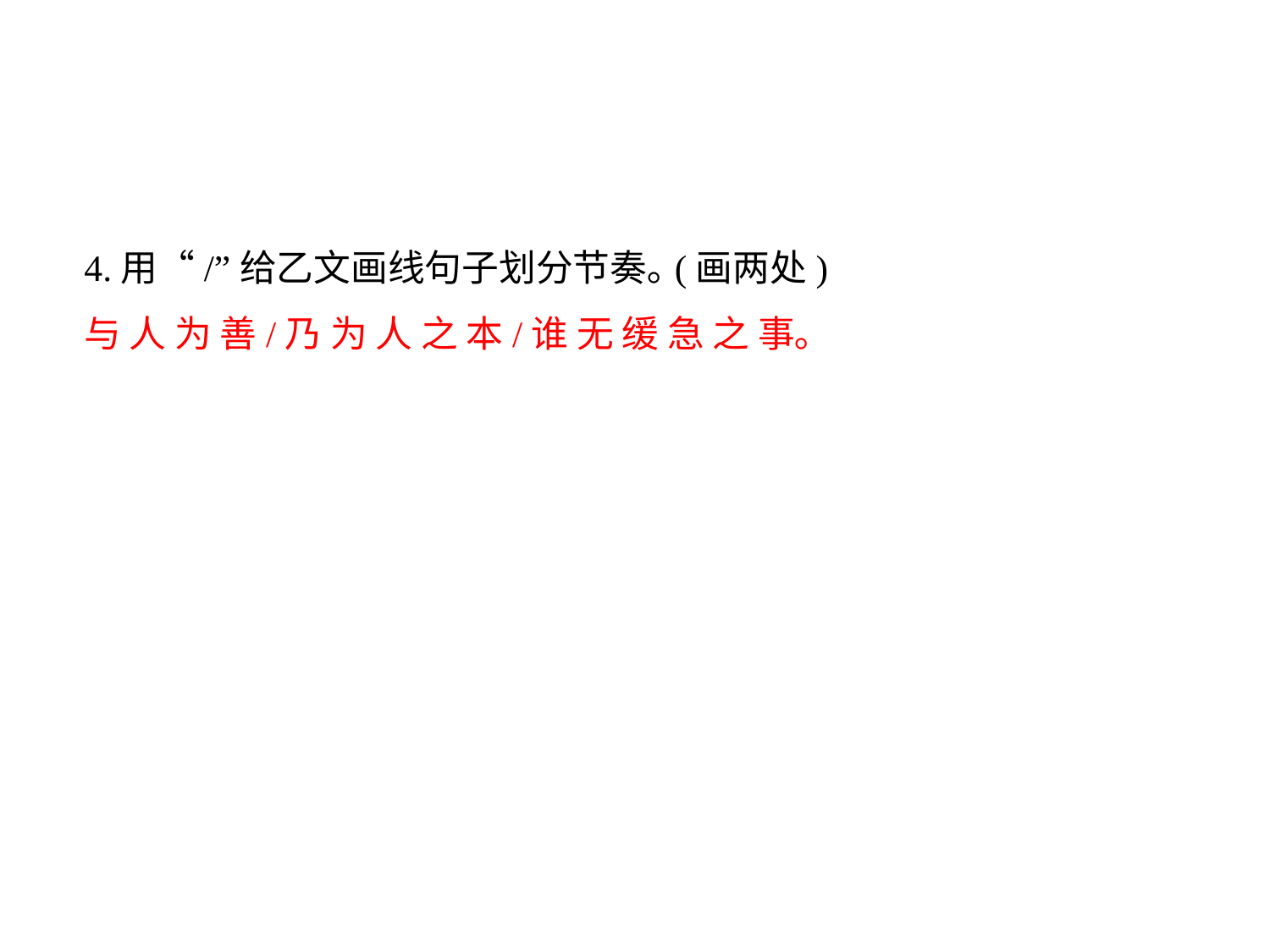

4.用“/”给乙文画线句子划分节奏｡(画两处)
与 人 为 善/乃 为 人 之 本/谁 无 缓 急 之 事｡